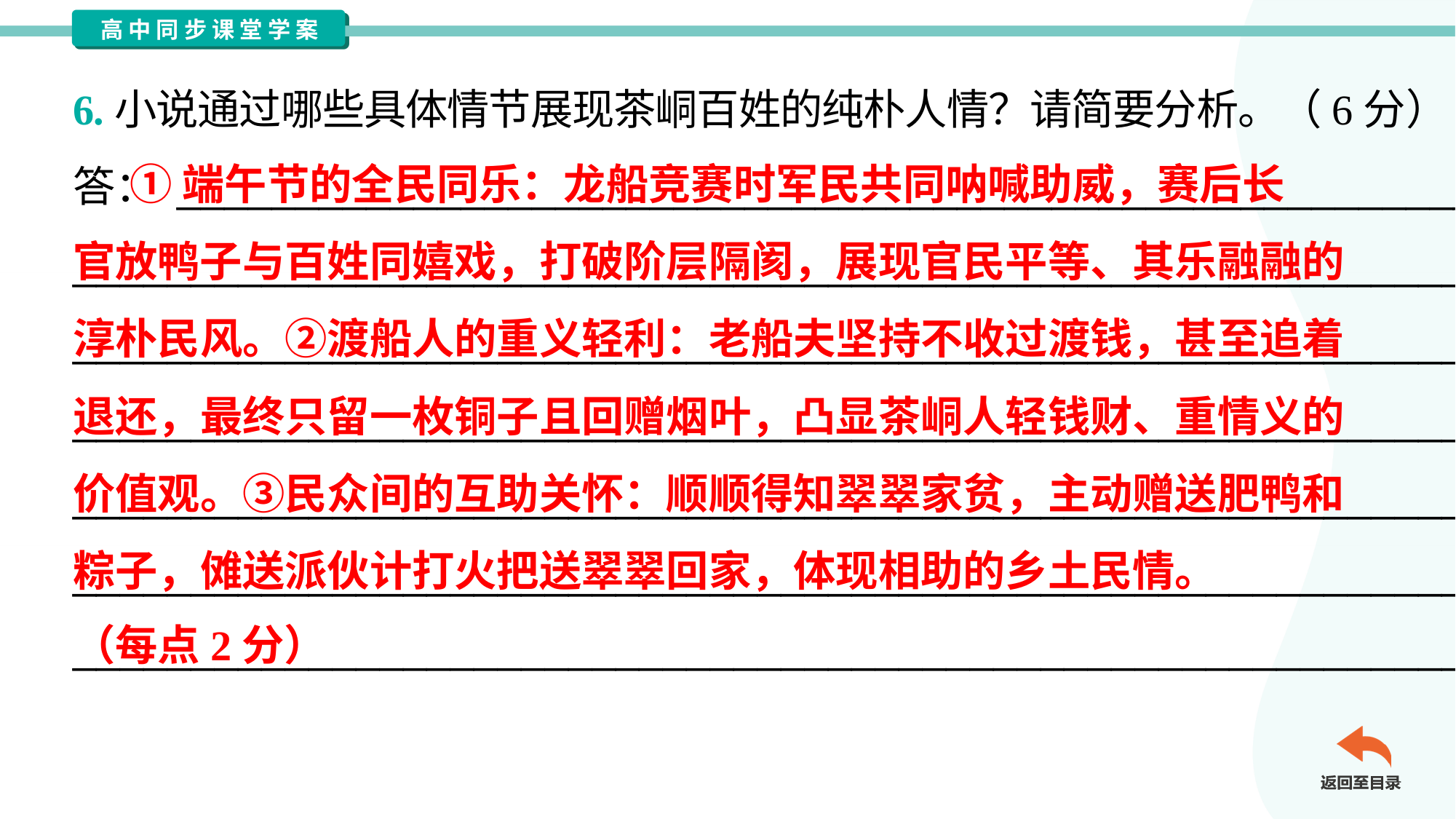

6.小说通过哪些具体情节展现茶峒百姓的纯朴人情？请简要分析。（6分）
答： ________________________________________________________
_____________________________________________________________
_____________________________________________________________
_____________________________________________________________
_____________________________________________________________
_____________________________________________________________
_____________________________________________________________
      ①端午节的全民同乐：龙船竞赛时军民共同呐喊助威，赛后长
官放鸭子与百姓同嬉戏，打破阶层隔阂，展现官民平等、其乐融融的
淳朴民风。②渡船人的重义轻利：老船夫坚持不收过渡钱，甚至追着
退还，最终只留一枚铜子且回赠烟叶，凸显茶峒人轻钱财、重情义的
价值观。③民众间的互助关怀：顺顺得知翠翠家贫，主动赠送肥鸭和
粽子，傩送派伙计打火把送翠翠回家，体现相助的乡土民情。
（每点2分）